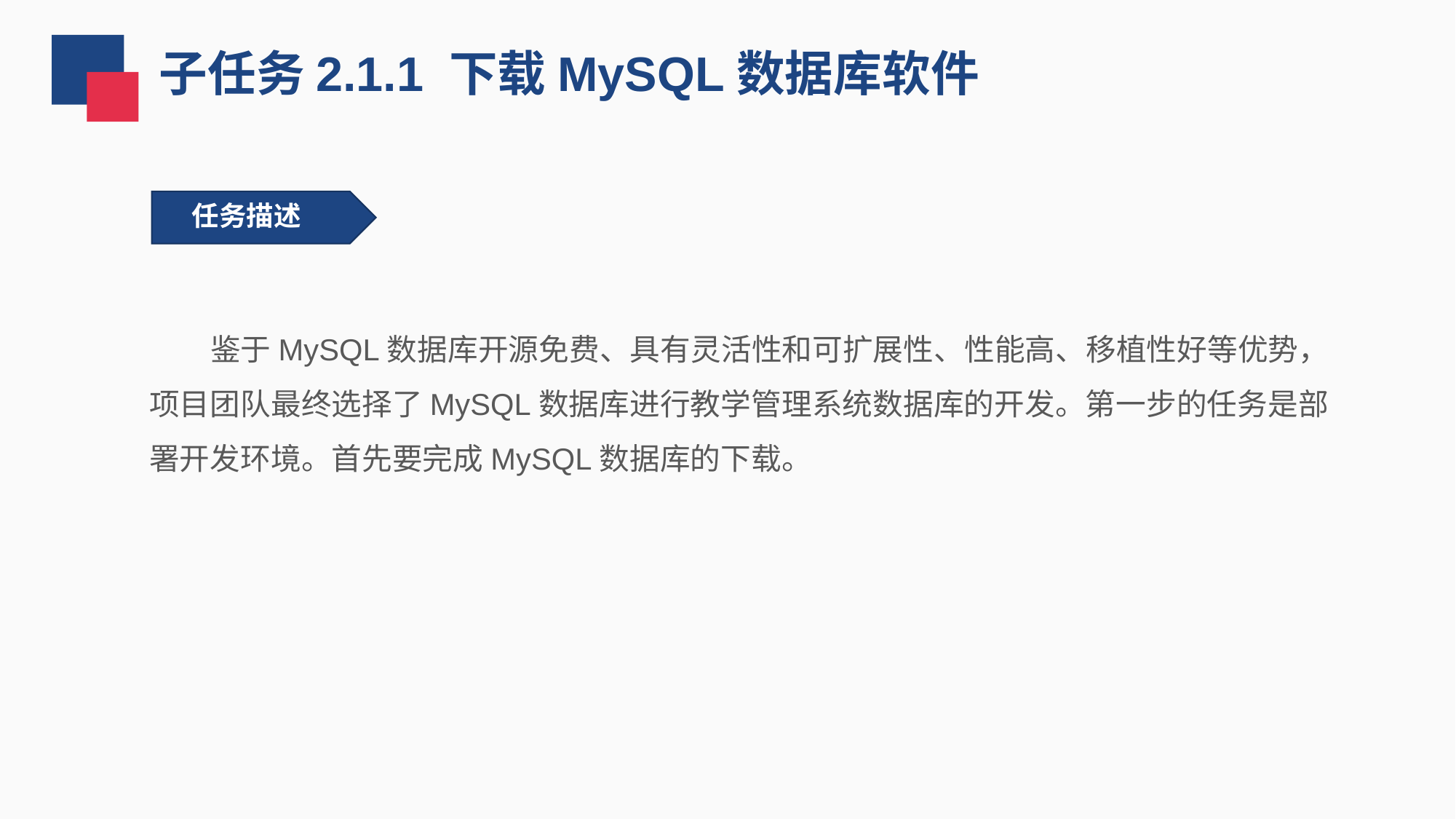

子任务2.1.1 下载MySQL数据库软件

任务实现
任务描述
        鉴于MySQL数据库开源免费、具有灵活性和可扩展性、性能高、移植性好等优势，项目团队最终选择了MySQL数据库进行教学管理系统数据库的开发。第一步的任务是部署开发环境。首先要完成MySQL数据库的下载。